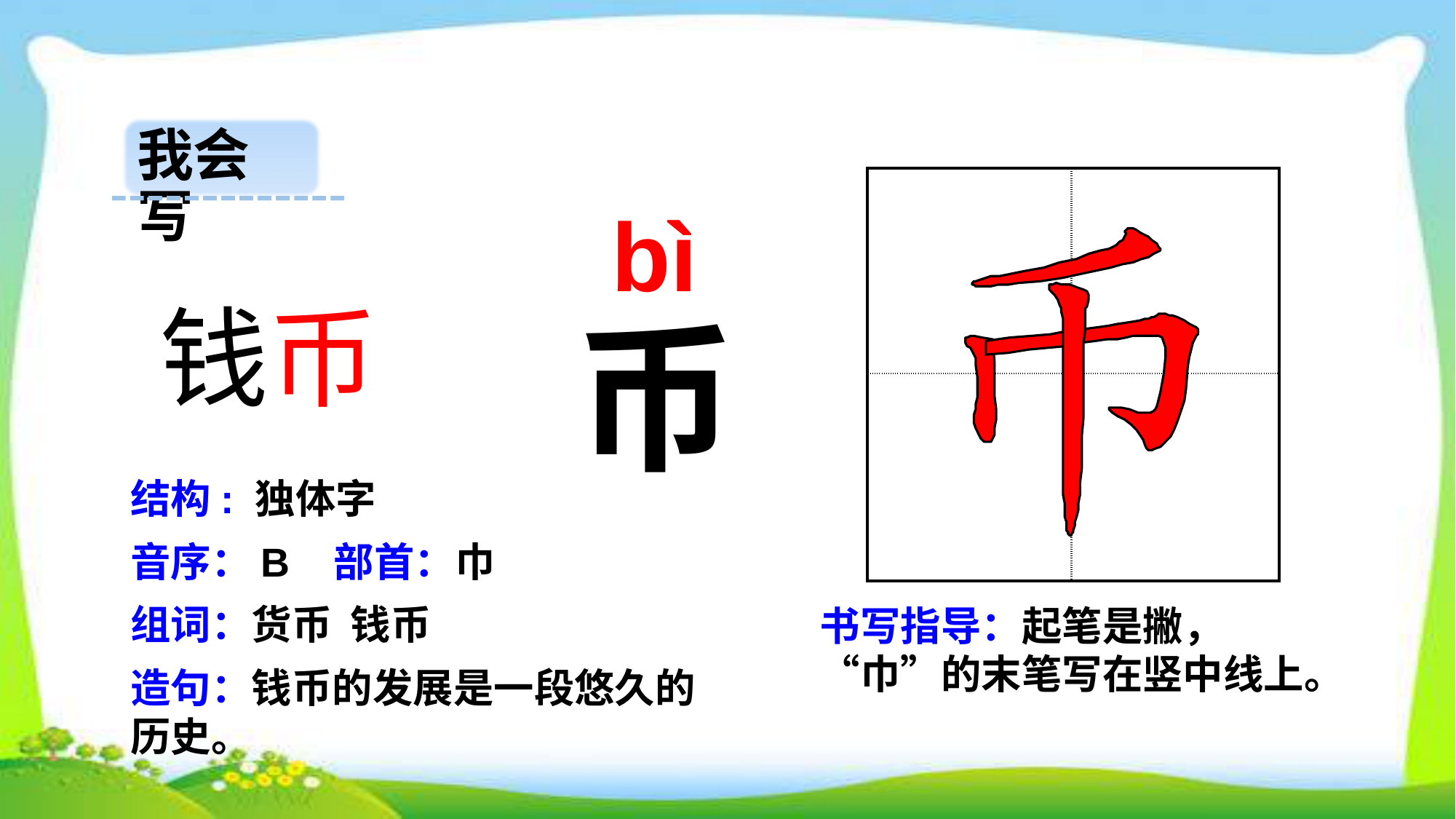

我会写

|  |  |
| --- | --- |
|  |  |
  bì

钱币
币

结构: 独体字
音序：B   部首：巾
组词：货币  钱币
书写指导：起笔是撇，“巾”的末笔写在竖中线上。
造句：钱币的发展是一段悠久的历史。